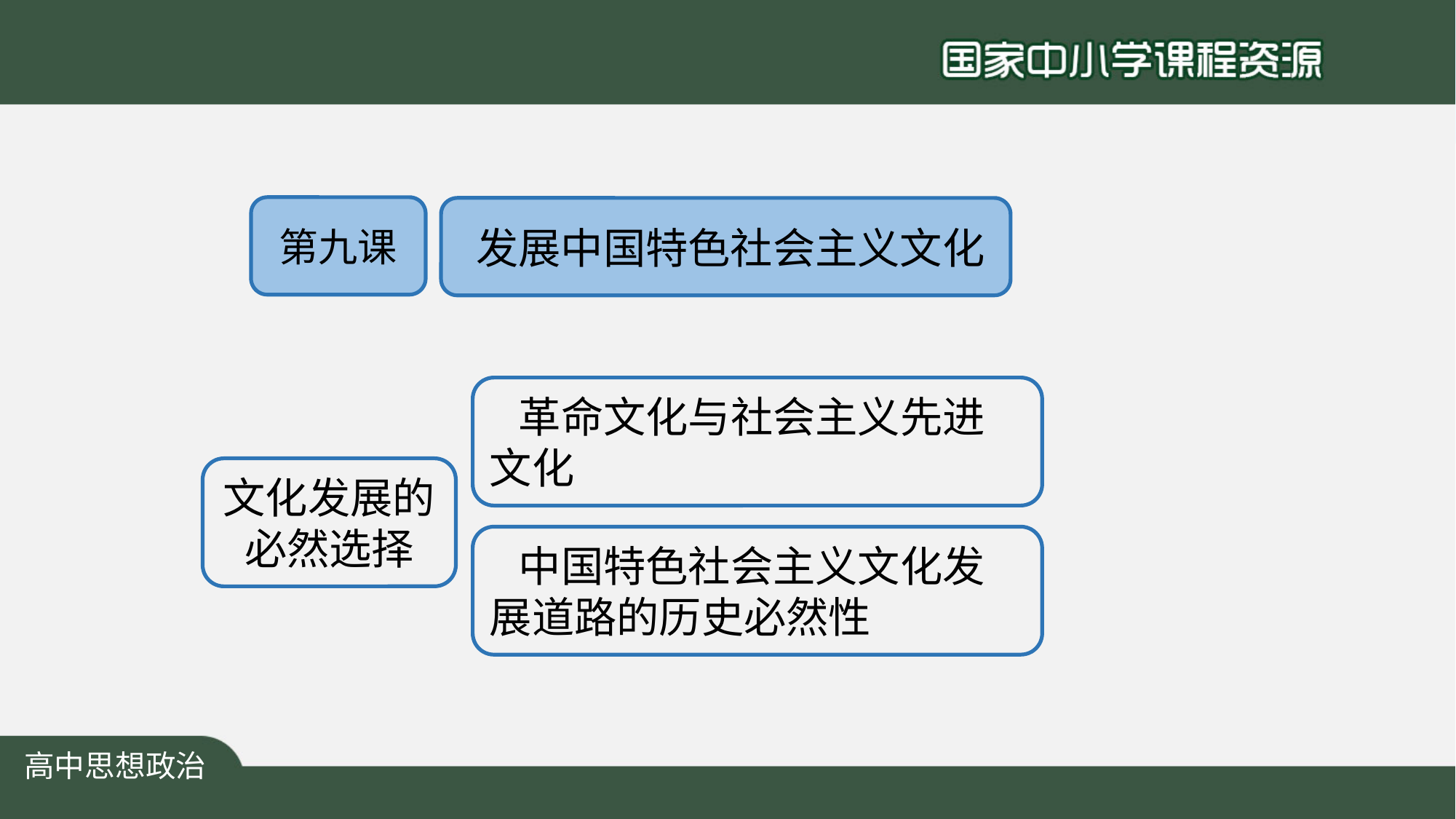

第九课
 发展中国特色社会主义文化
  革命文化与社会主义先进文化
文化发展的必然选择
  中国特色社会主义文化发展道路的历史必然性